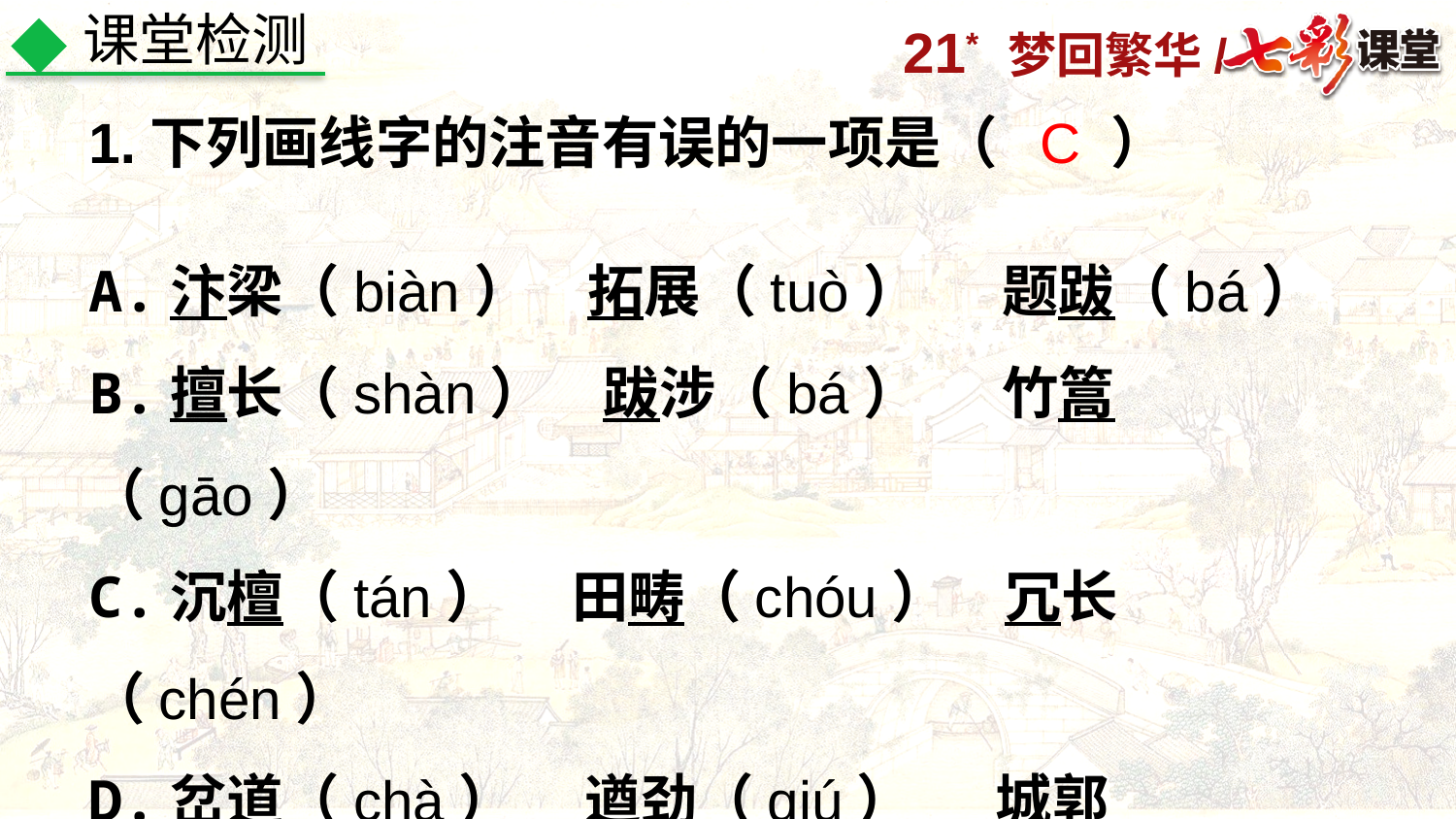

课堂检测

1.下列画线字的注音有误的一项是（　　）
C
A.汴梁（biàn）　拓展（tuò）　  题跋（bá）
B.擅长（shàn）　跋涉（bá）　  竹篙（gāo）
C.沉檀（tán）　 田畴（chóu）　冗长（chén）
D.岔道（chà）　 遒劲（qiú）　  城郭（guō）